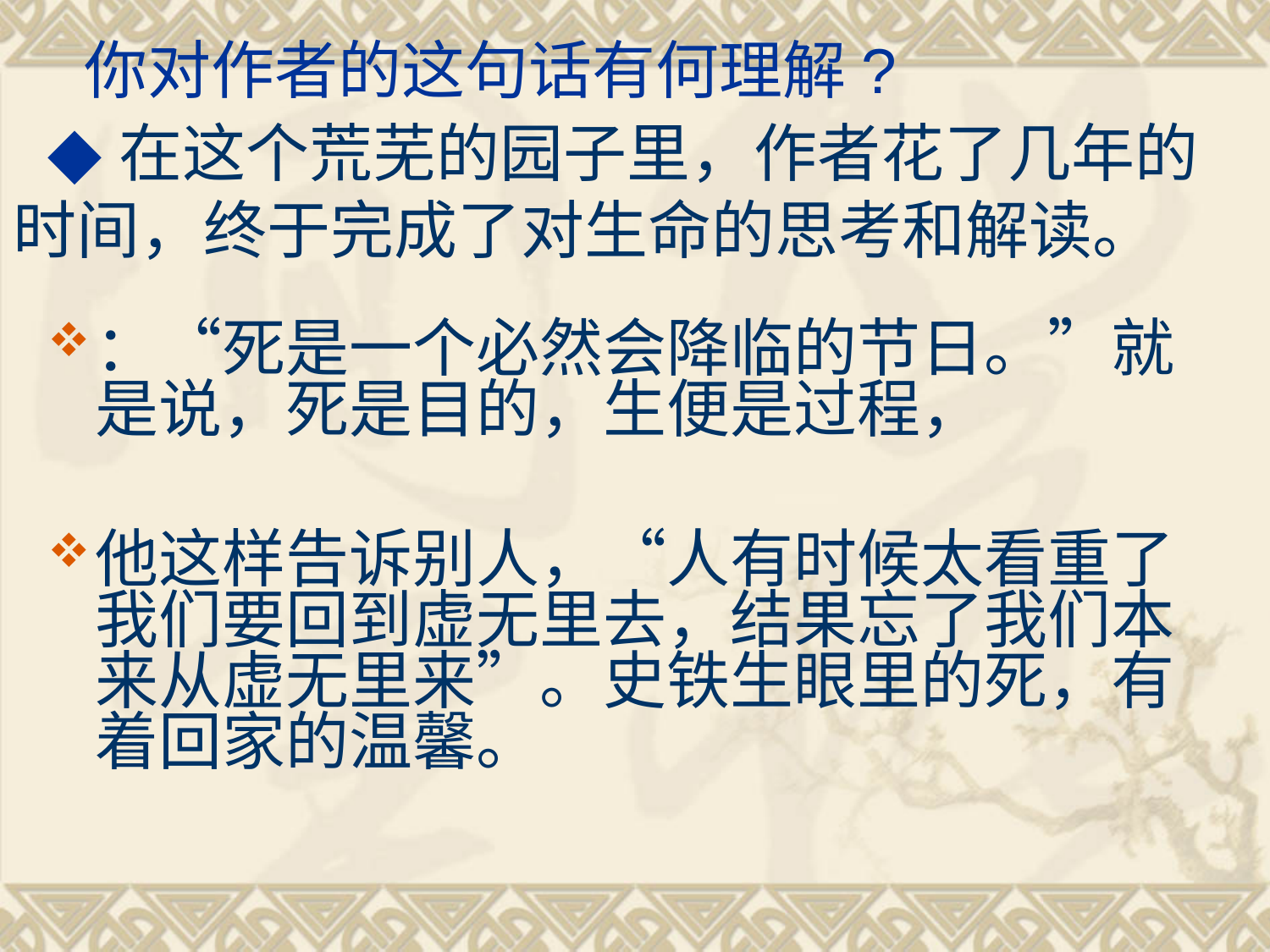

# 你对作者的这句话有何理解? ◆在这个荒芜的园子里，作者花了几年的时间，终于完成了对生命的思考和解读。
：“死是一个必然会降临的节日。”就是说，死是目的，生便是过程，
他这样告诉别人，“人有时候太看重了我们要回到虚无里去，结果忘了我们本来从虚无里来”。史铁生眼里的死，有着回家的温馨。